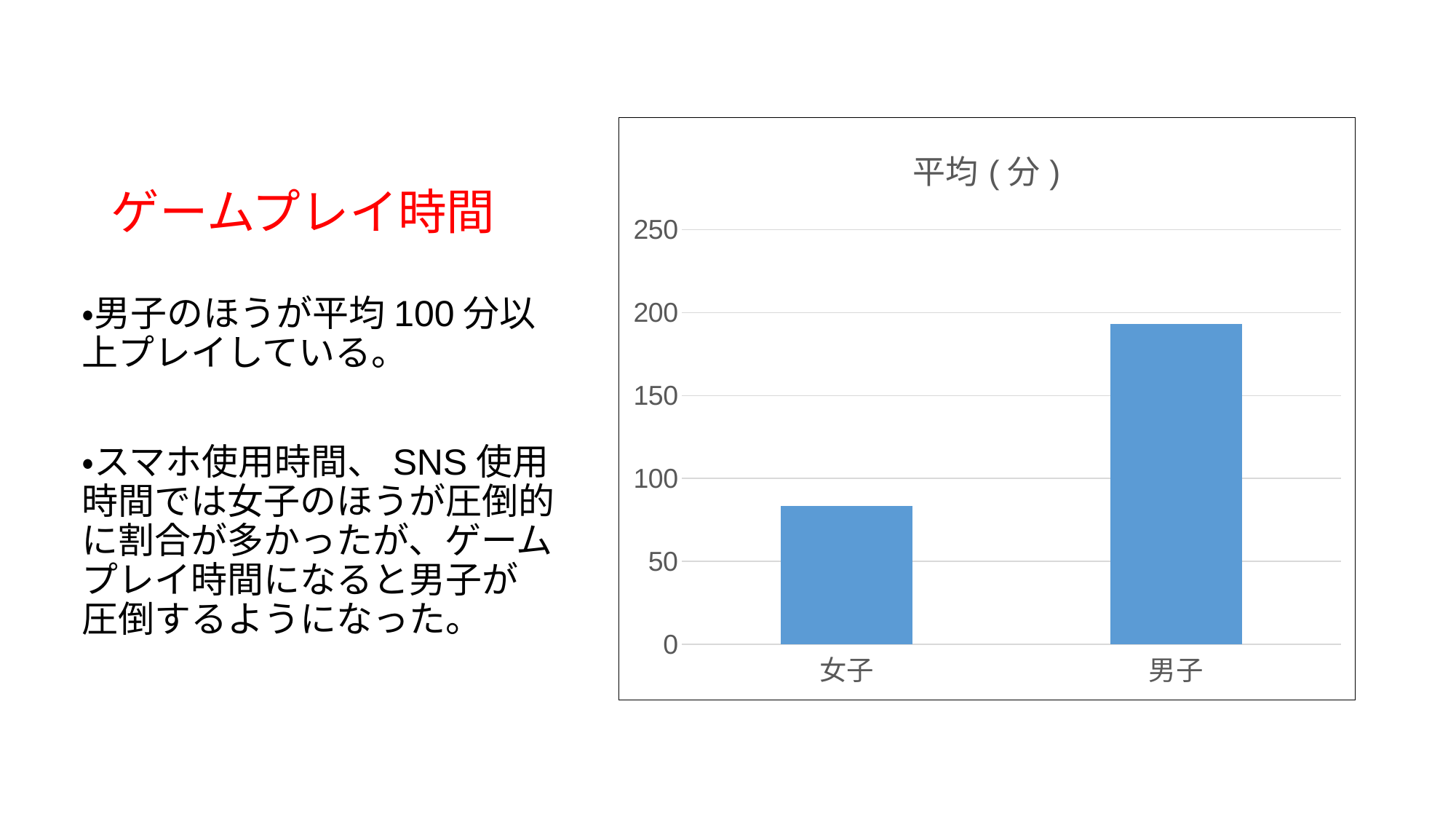

# ゲームプレイ時間

### Chart: 平均(分)

| Category |  |
|---|---|
| 女子 | 83.5 |
| 男子 | 193.125 |
・男子のほうが平均100分以上プレイしている。

・スマホ使用時間、SNS使用時間では女子のほうが圧倒的に割合が多かったが、ゲームプレイ時間になると男子が　圧倒するようになった。